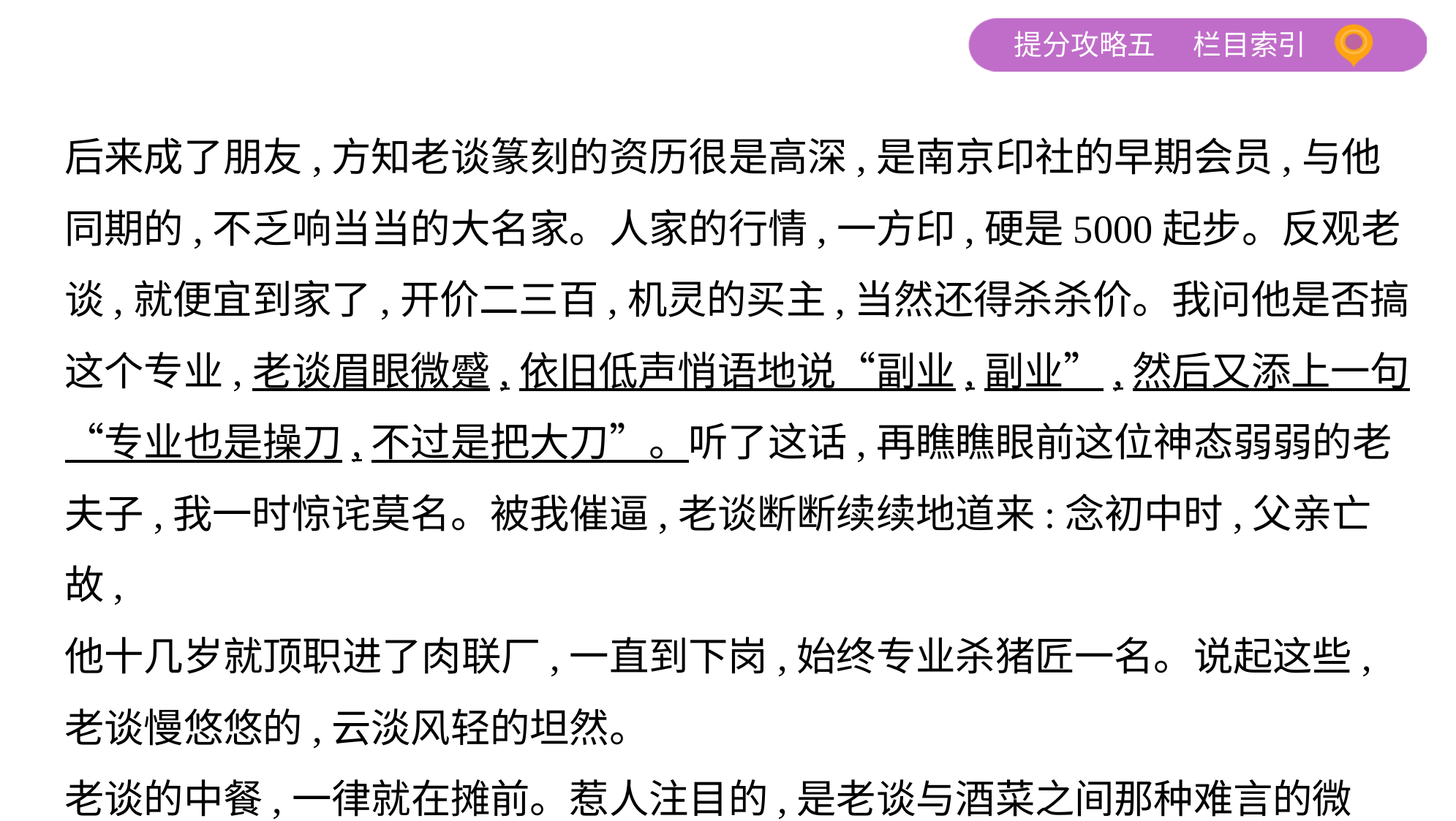

后来成了朋友,方知老谈篆刻的资历很是高深,是南京印社的早期会员,与他
同期的,不乏响当当的大名家。人家的行情,一方印,硬是5000起步。反观老
谈,就便宜到家了,开价二三百,机灵的买主,当然还得杀杀价。我问他是否搞
这个专业,老谈眉眼微蹙,依旧低声悄语地说“副业,副业”,然后又添上一句
“专业也是操刀,不过是把大刀”。听了这话,再瞧瞧眼前这位神态弱弱的老
夫子,我一时惊诧莫名。被我催逼,老谈断断续续地道来:念初中时,父亲亡故,
他十几岁就顶职进了肉联厂,一直到下岗,始终专业杀猪匠一名。说起这些,
老谈慢悠悠的,云淡风轻的坦然。
老谈的中餐,一律就在摊前。惹人注目的,是老谈与酒菜之间那种难言的微